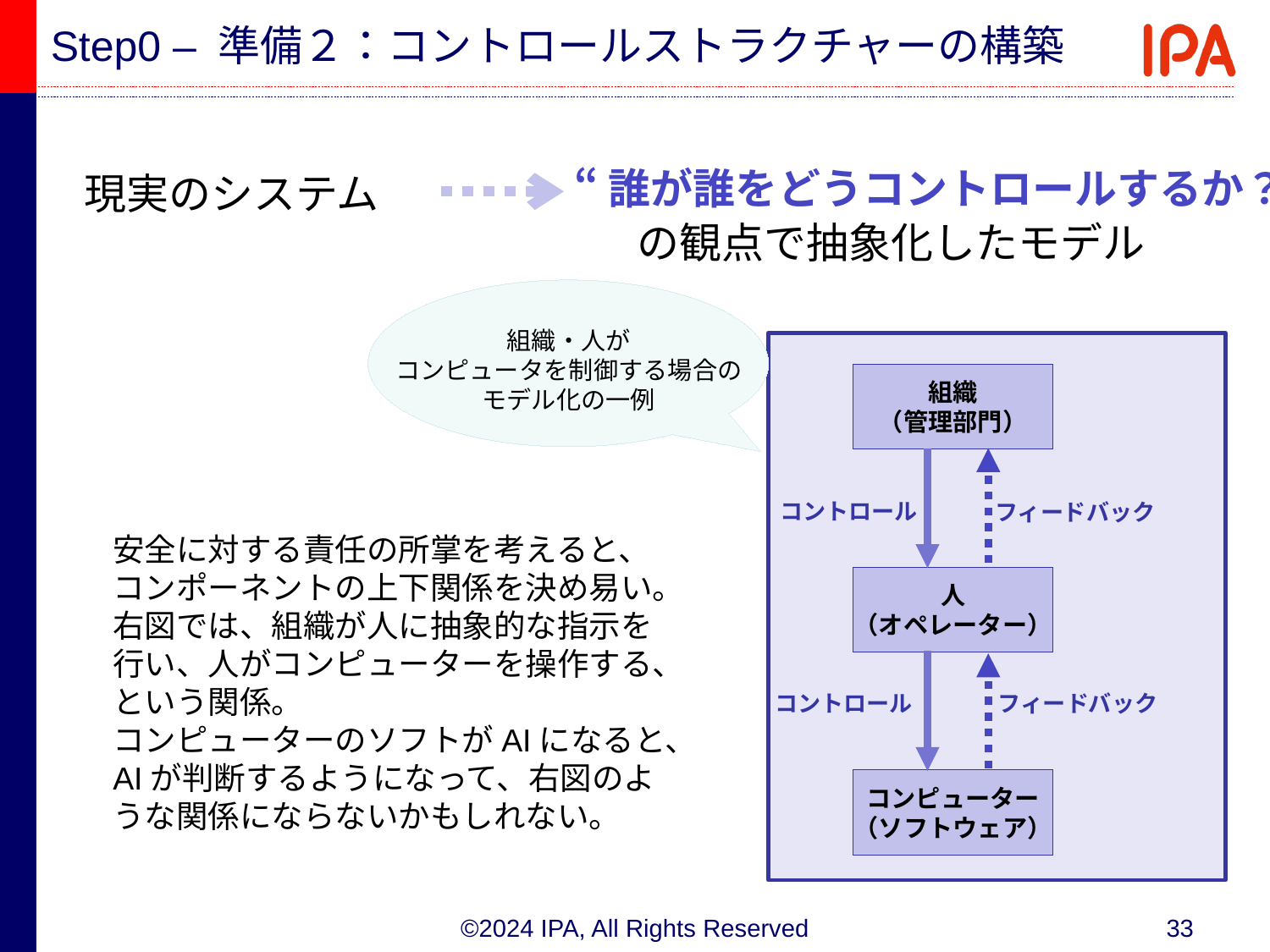

# Step0 – 準備２：コントロールストラクチャーの構築
“誰が誰をどうコントロールするか？”
現実のシステム
の観点で抽象化したモデル

組織・人が
コンピュータを制御する場合のモデル化の一例

組織
（管理部門）
コントロール
フィードバック
安全に対する責任の所掌を考えると、コンポーネントの上下関係を決め易い。
右図では、組織が人に抽象的な指示を行い、人がコンピューターを操作する、という関係。
コンピューターのソフトがAIになると、AIが判断するようになって、右図のような関係にならないかもしれない。
人
（オペレーター）
コントロール
フィードバック
コンピューター
（ソフトウェア）
©2024 IPA, All Rights Reserved
33